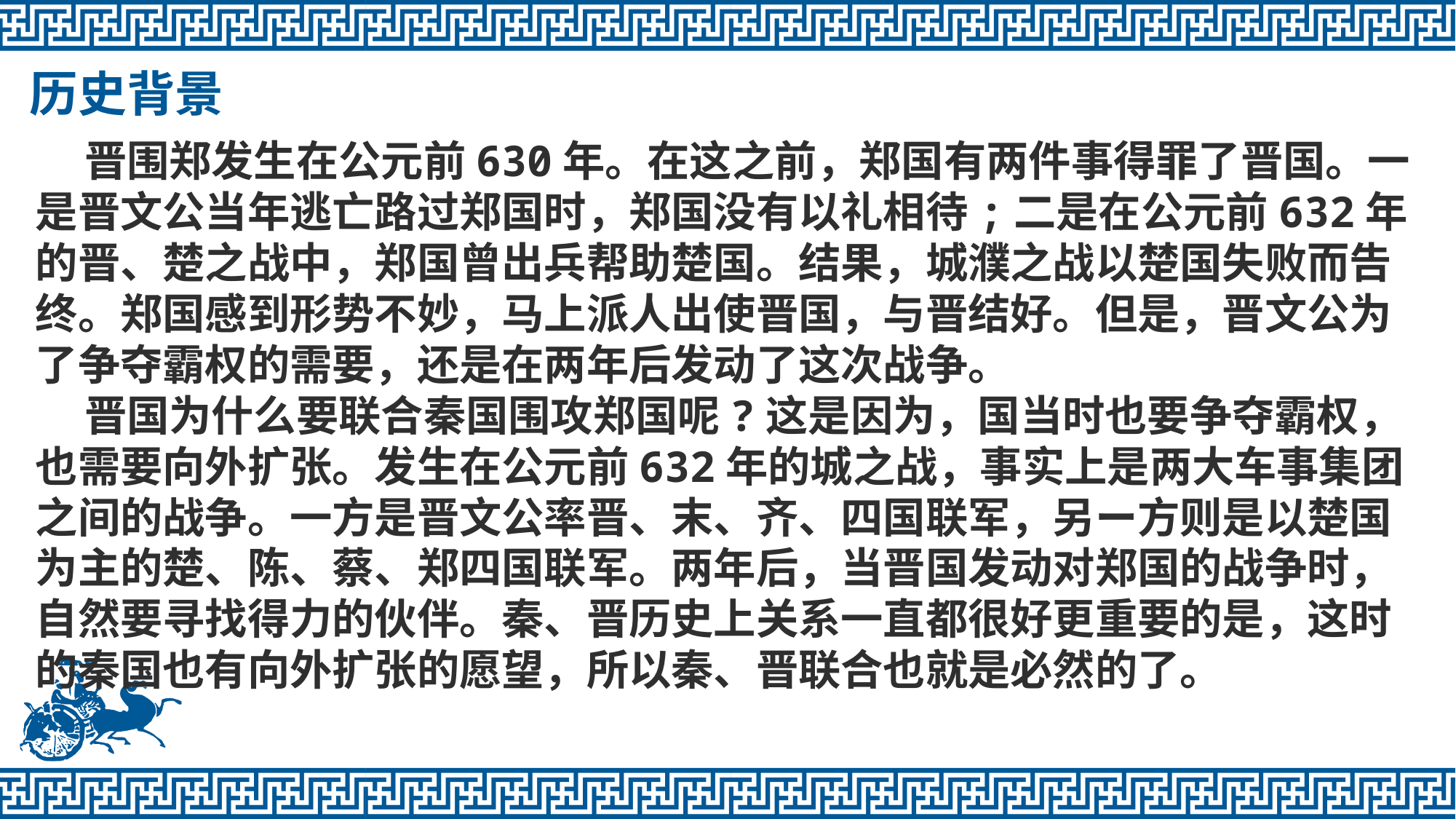

历史背景
    晋围郑发生在公元前630年。在这之前，郑国有两件事得罪了晋国。一是晋文公当年逃亡路过郑国时，郑国没有以礼相待;二是在公元前632年的晋、楚之战中，郑国曾出兵帮助楚国。结果，城濮之战以楚国失败而告终。郑国感到形势不妙，马上派人出使晋国，与晋结好。但是，晋文公为了争夺霸权的需要，还是在两年后发动了这次战争。
    晋国为什么要联合秦国围攻郑国呢?这是因为，国当时也要争夺霸权，也需要向外扩张。发生在公元前632年的城之战，事实上是两大车事集团之间的战争。一方是晋文公率晋、末、齐、四国联军，另ー方则是以楚国为主的楚、陈、蔡、郑四国联军。两年后，当晋国发动对郑国的战争时，自然要寻找得力的伙伴。秦、晋历史上关系一直都很好更重要的是，这时的秦国也有向外扩张的愿望，所以秦、晋联合也就是必然的了。